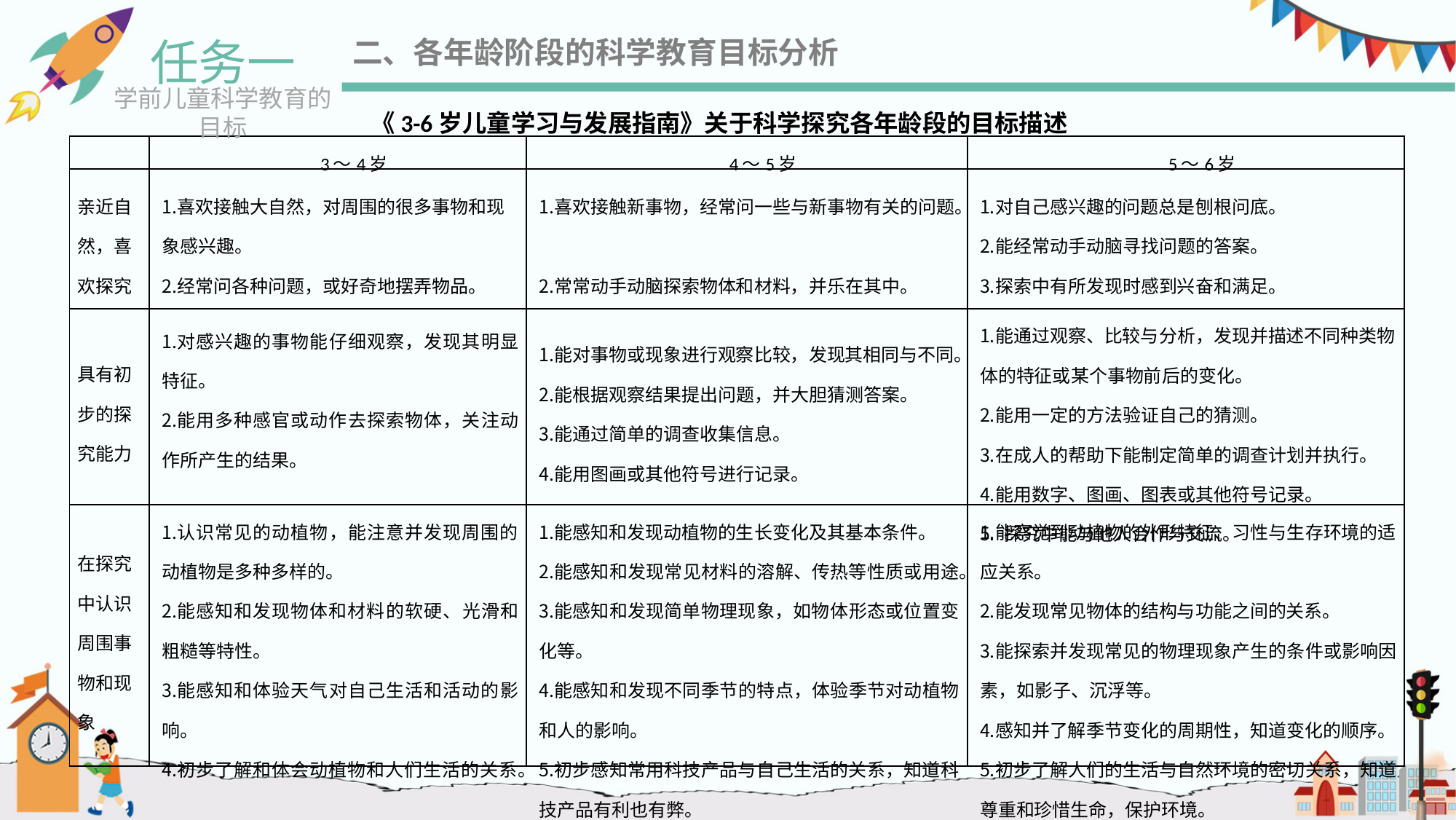

二、各年龄阶段的科学教育目标分析
《3-6岁儿童学习与发展指南》关于科学探究各年龄段的目标描述
任务一
学前儿童科学教育的目标

|  | 3～4岁 | 4～5岁 | 5～6岁 |
| --- | --- | --- | --- |
| 亲近自然，喜欢探究 | 喜欢接触大自然，对周围的很多事物和现象感兴趣。 经常问各种问题，或好奇地摆弄物品。 | 喜欢接触新事物，经常问一些与新事物有关的问题。 常常动手动脑探索物体和材料，并乐在其中。 | 对自己感兴趣的问题总是刨根问底。 能经常动手动脑寻找问题的答案。 探索中有所发现时感到兴奋和满足。 |
| 具有初步的探究能力 | 对感兴趣的事物能仔细观察，发现其明显特征。 能用多种感官或动作去探索物体，关注动作所产生的结果。 | 能对事物或现象进行观察比较，发现其相同与不同。 能根据观察结果提出问题，并大胆猜测答案。 能通过简单的调查收集信息。 能用图画或其他符号进行记录。 | 能通过观察、比较与分析，发现并描述不同种类物体的特征或某个事物前后的变化。 能用一定的方法验证自己的猜测。 在成人的帮助下能制定简单的调查计划并执行。 能用数字、图画、图表或其他符号记录。 探究中能与他人合作与交流。 |
| 在探究中认识周围事物和现象 | 认识常见的动植物，能注意并发现周围的动植物是多种多样的。 能感知和发现物体和材料的软硬、光滑和粗糙等特性。 能感知和体验天气对自己生活和活动的影响。 初步了解和体会动植物和人们生活的关系。 | 能感知和发现动植物的生长变化及其基本条件。 能感知和发现常见材料的溶解、传热等性质或用途。 能感知和发现简单物理现象，如物体形态或位置变化等。 能感知和发现不同季节的特点，体验季节对动植物和人的影响。 初步感知常用科技产品与自己生活的关系，知道科技产品有利也有弊。 | 能察觉到动植物的外形特征、习性与生存环境的适应关系。 能发现常见物体的结构与功能之间的关系。 能探索并发现常见的物理现象产生的条件或影响因素，如影子、沉浮等。 感知并了解季节变化的周期性，知道变化的顺序。 初步了解人们的生活与自然环境的密切关系，知道尊重和珍惜生命，保护环境。 |